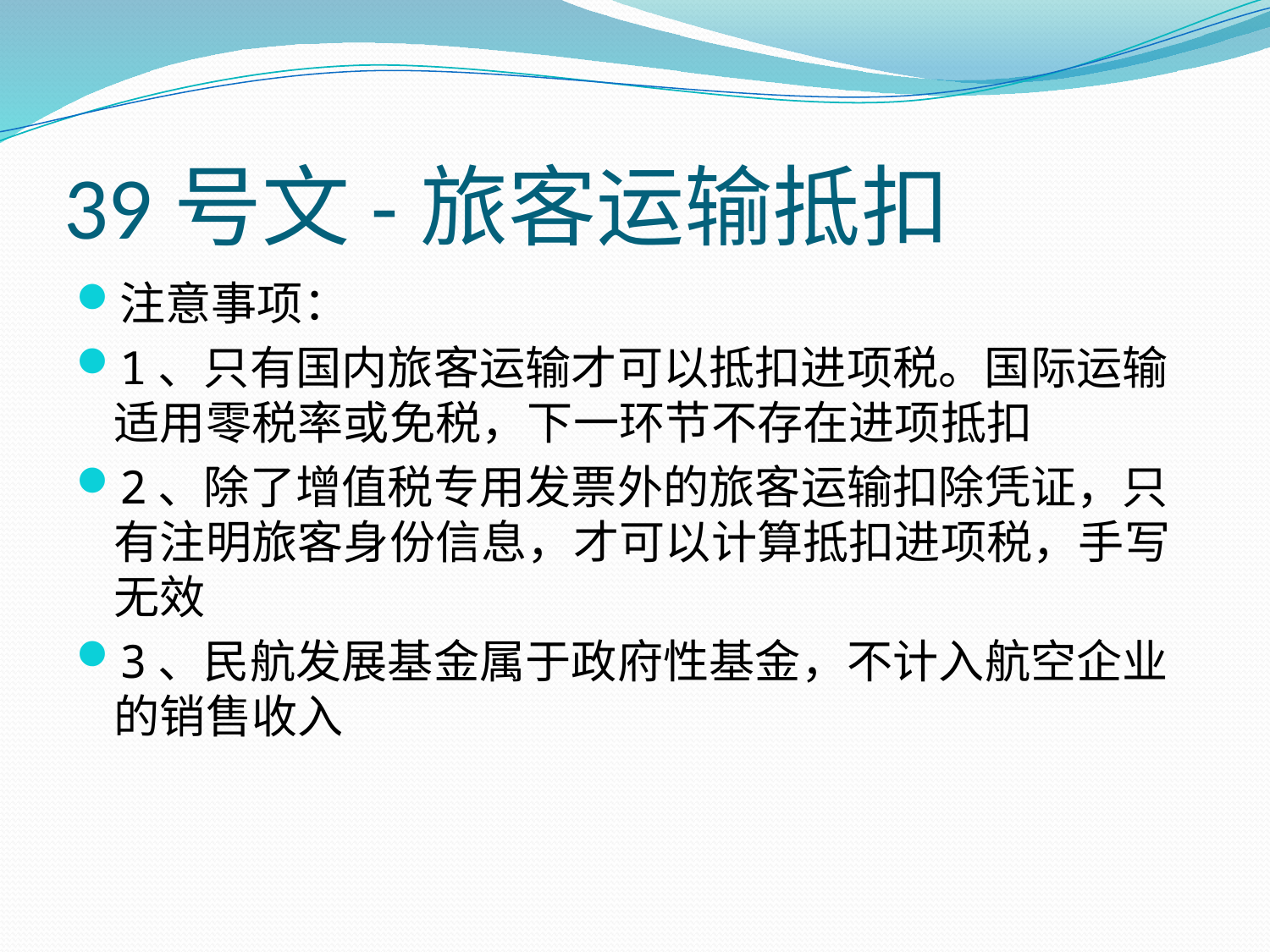

# 39号文-旅客运输抵扣
注意事项：
1、只有国内旅客运输才可以抵扣进项税。国际运输适用零税率或免税，下一环节不存在进项抵扣
2、除了增值税专用发票外的旅客运输扣除凭证，只有注明旅客身份信息，才可以计算抵扣进项税，手写无效
3、民航发展基金属于政府性基金，不计入航空企业的销售收入